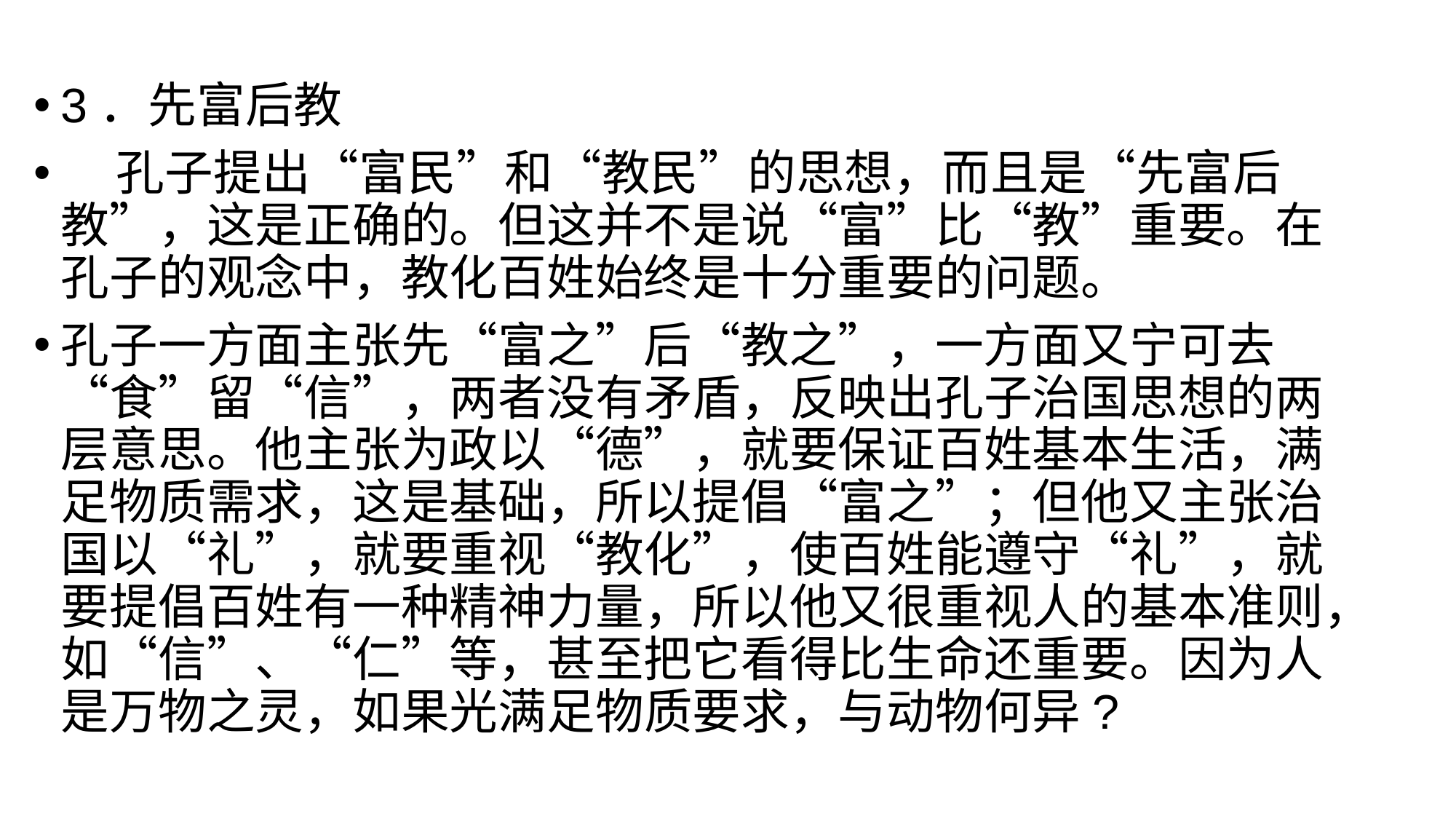

#
3．先富后教
    孔子提出“富民”和“教民”的思想，而且是“先富后教”，这是正确的。但这并不是说“富”比“教”重要。在孔子的观念中，教化百姓始终是十分重要的问题。
孔子一方面主张先“富之”后“教之”，一方面又宁可去“食”留“信”，两者没有矛盾，反映出孔子治国思想的两层意思。他主张为政以“德”，就要保证百姓基本生活，满足物质需求，这是基础，所以提倡“富之”；但他又主张治国以“礼”，就要重视“教化”，使百姓能遵守“礼”，就要提倡百姓有一种精神力量，所以他又很重视人的基本准则，如“信”、“仁”等，甚至把它看得比生命还重要。因为人是万物之灵，如果光满足物质要求，与动物何异?